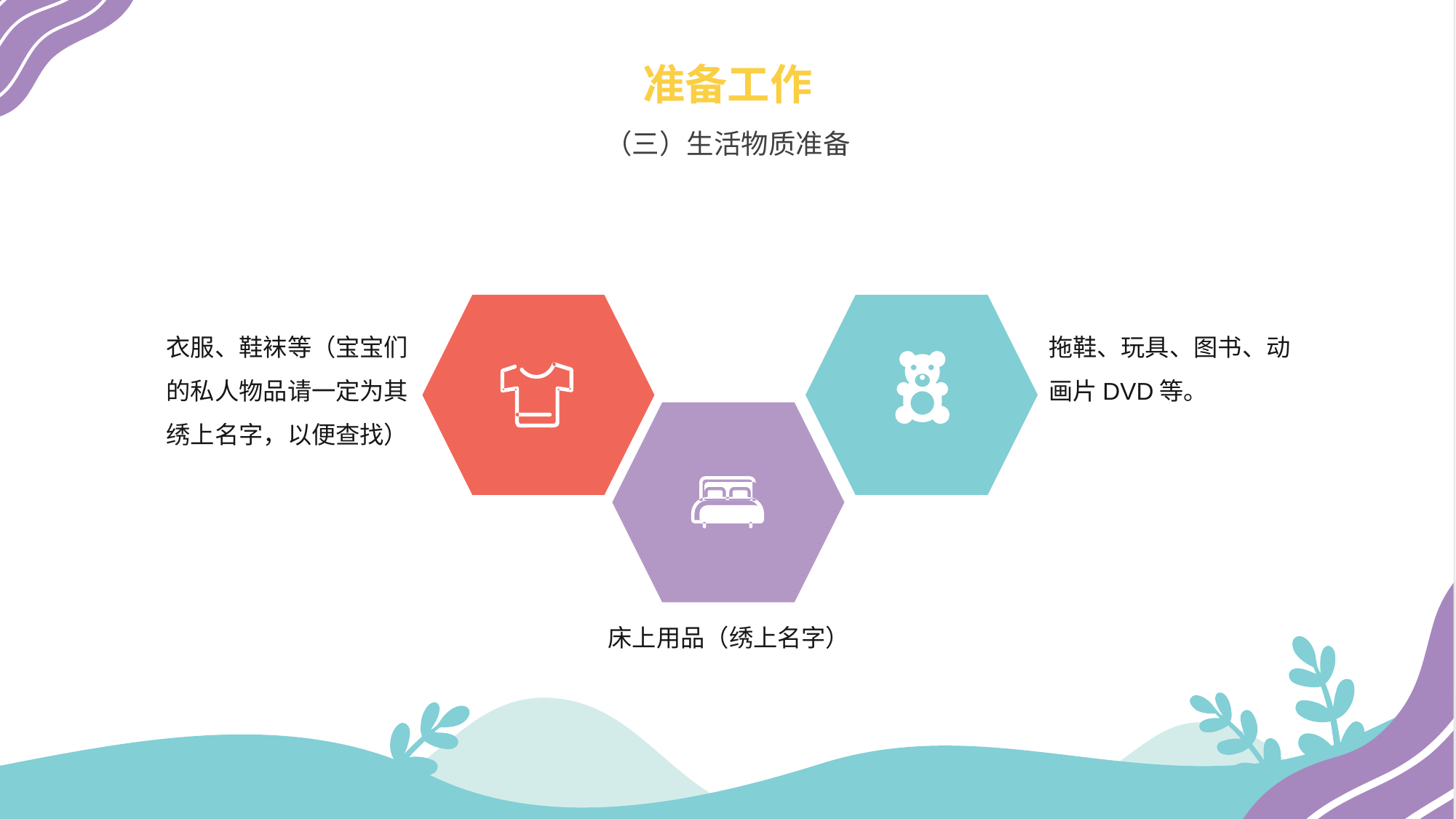

准备工作
（三）生活物质准备

衣服、鞋袜等（宝宝们的私人物品请一定为其绣上名字，以便查找）
拖鞋、玩具、图书、动画片DVD等。

床上用品（绣上名字）